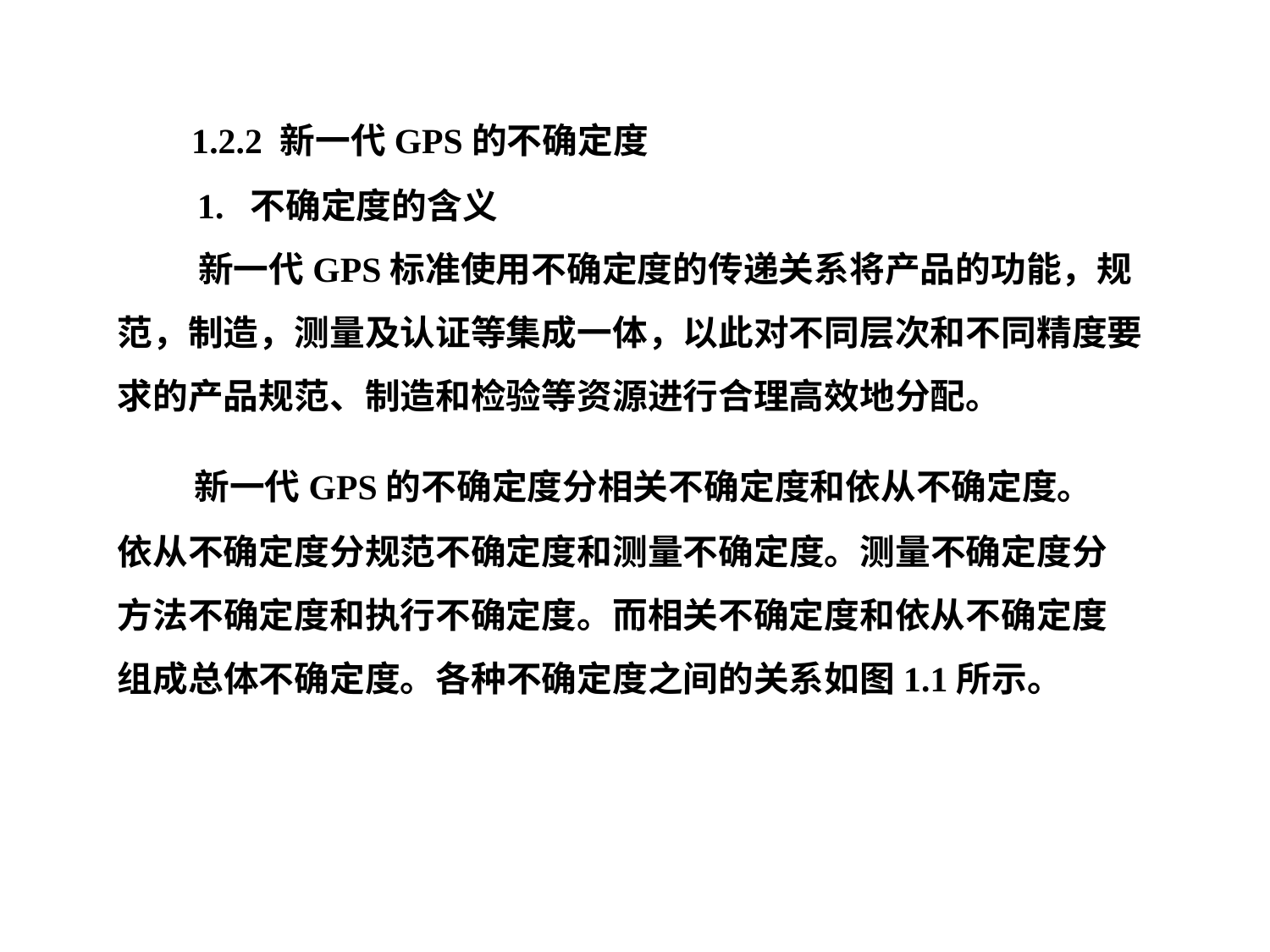

24
       1.2.2 新一代GPS的不确定度
         1.  不确定度的含义
         新一代GPS标准使用不确定度的传递关系将产品的功能，规范，制造，测量及认证等集成一体，以此对不同层次和不同精度要求的产品规范、制造和检验等资源进行合理高效地分配。
       新一代GPS的不确定度分相关不确定度和依从不确定度。依从不确定度分规范不确定度和测量不确定度。测量不确定度分方法不确定度和执行不确定度。而相关不确定度和依从不确定度组成总体不确定度。各种不确定度之间的关系如图1.1所示。